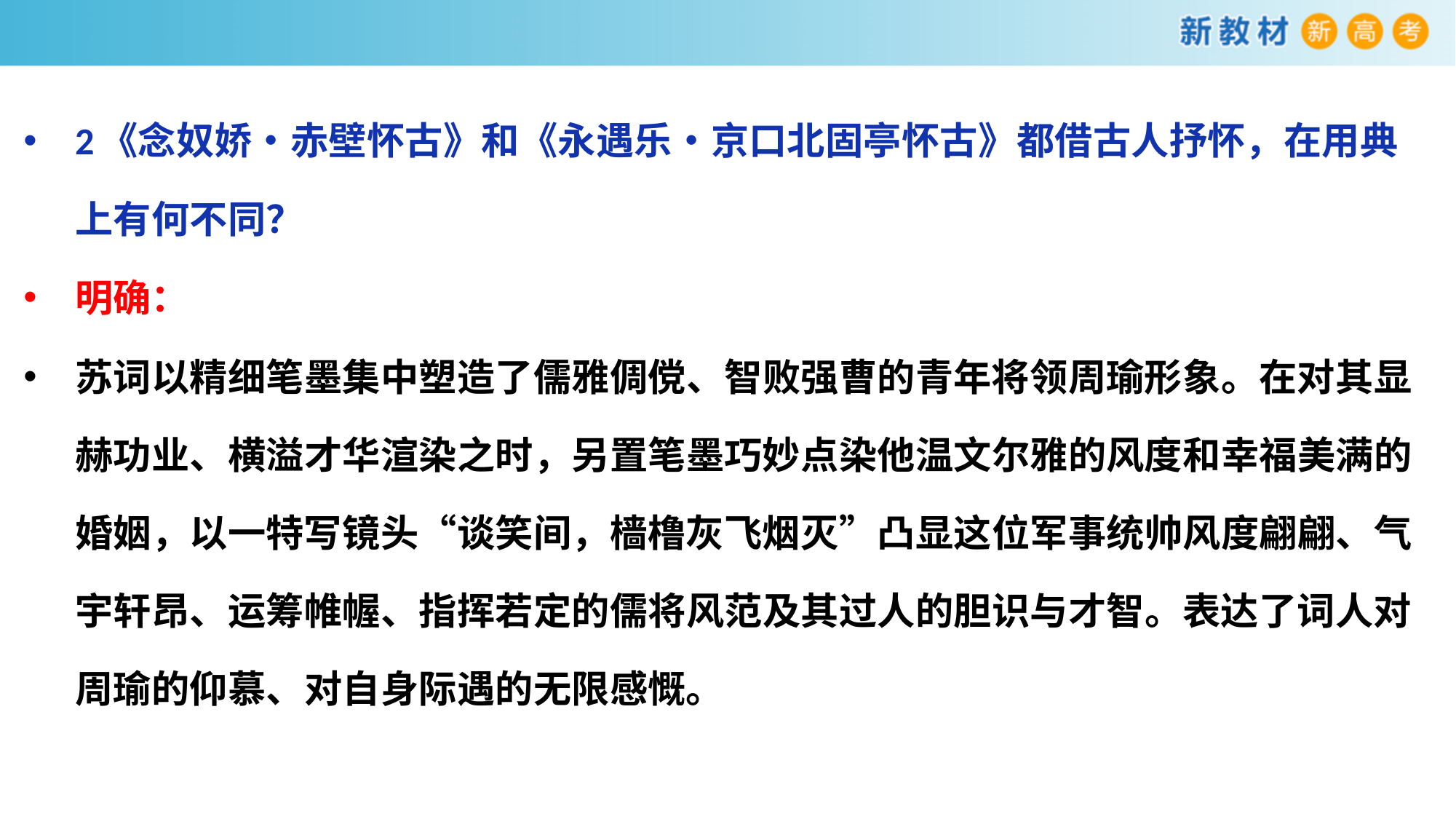

2《念奴娇•赤壁怀古》和《永遇乐•京口北固亭怀古》都借古人抒怀，在用典上有何不同？
明确：
苏词以精细笔墨集中塑造了儒雅倜傥、智败强曹的青年将领周瑜形象。在对其显赫功业、横溢才华渲染之时，另置笔墨巧妙点染他温文尔雅的风度和幸福美满的婚姻，以一特写镜头“谈笑间，樯橹灰飞烟灭”凸显这位军事统帅风度翩翩、气宇轩昂、运筹帷幄、指挥若定的儒将风范及其过人的胆识与才智。表达了词人对周瑜的仰慕、对自身际遇的无限感慨。